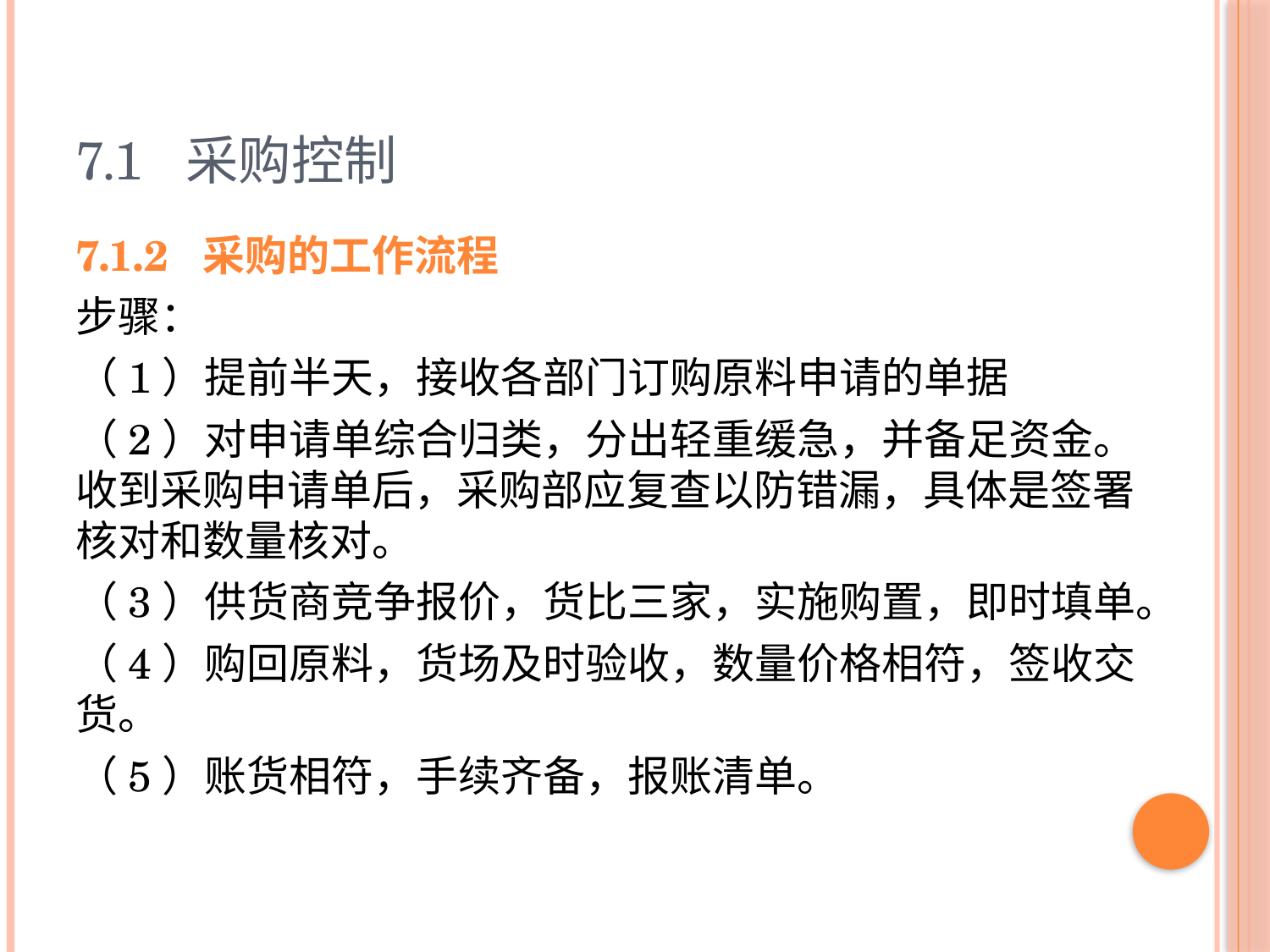

# 7.1  采购控制
7.1.2  采购的工作流程
步骤：
（1）提前半天，接收各部门订购原料申请的单据
（2）对申请单综合归类，分出轻重缓急，并备足资金。收到采购申请单后，采购部应复查以防错漏，具体是签署核对和数量核对。
（3）供货商竞争报价，货比三家，实施购置，即时填单。
（4）购回原料，货场及时验收，数量价格相符，签收交货。
（5）账货相符，手续齐备，报账清单。